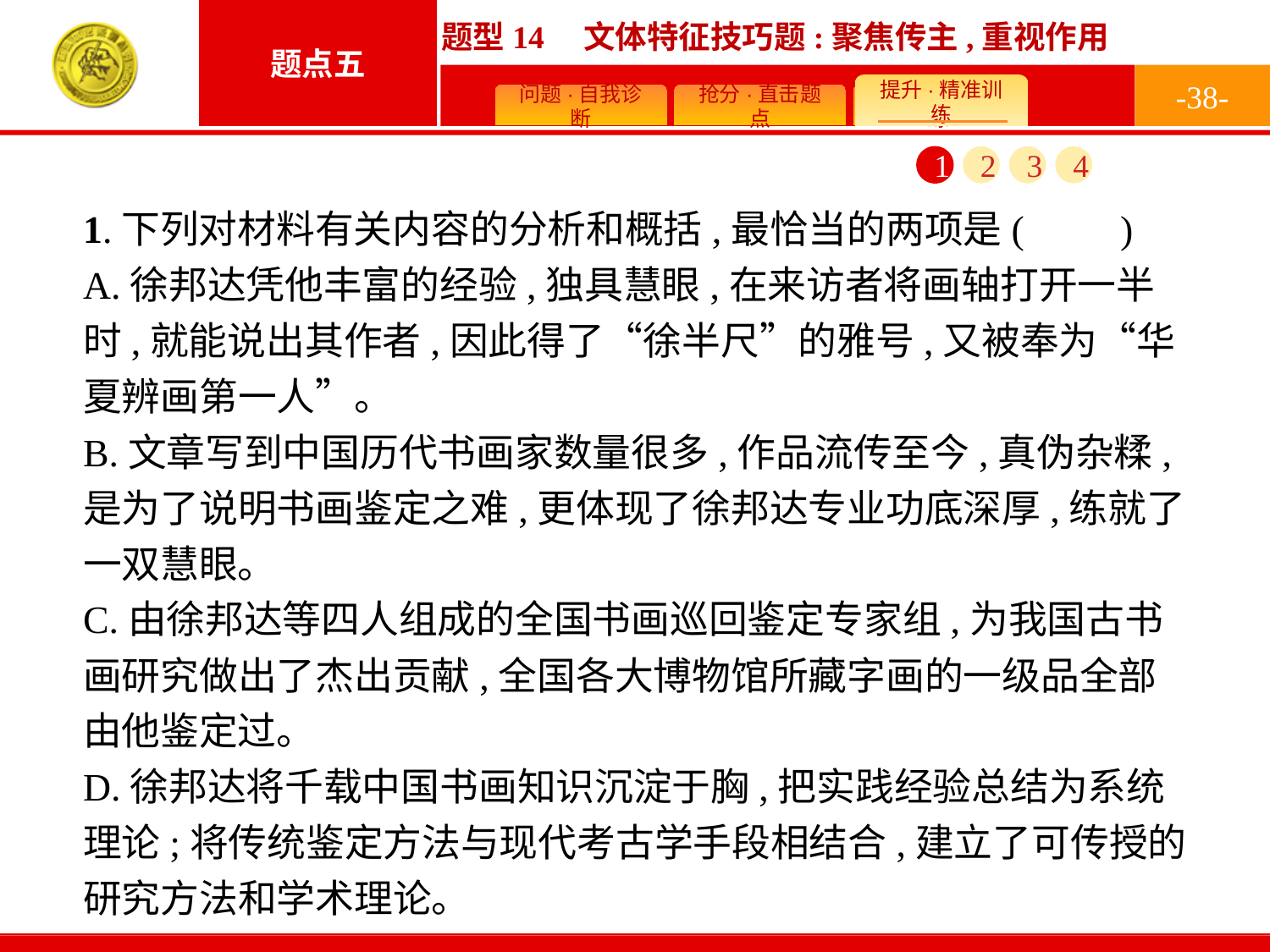

-38-
1
2
3
4
1.下列对材料有关内容的分析和概括,最恰当的两项是(　　)
A.徐邦达凭他丰富的经验,独具慧眼,在来访者将画轴打开一半时,就能说出其作者,因此得了“徐半尺”的雅号,又被奉为“华夏辨画第一人”。
B.文章写到中国历代书画家数量很多,作品流传至今,真伪杂糅,是为了说明书画鉴定之难,更体现了徐邦达专业功底深厚,练就了一双慧眼。
C.由徐邦达等四人组成的全国书画巡回鉴定专家组,为我国古书画研究做出了杰出贡献,全国各大博物馆所藏字画的一级品全部由他鉴定过。
D.徐邦达将千载中国书画知识沉淀于胸,把实践经验总结为系统理论;将传统鉴定方法与现代考古学手段相结合,建立了可传授的研究方法和学术理论。